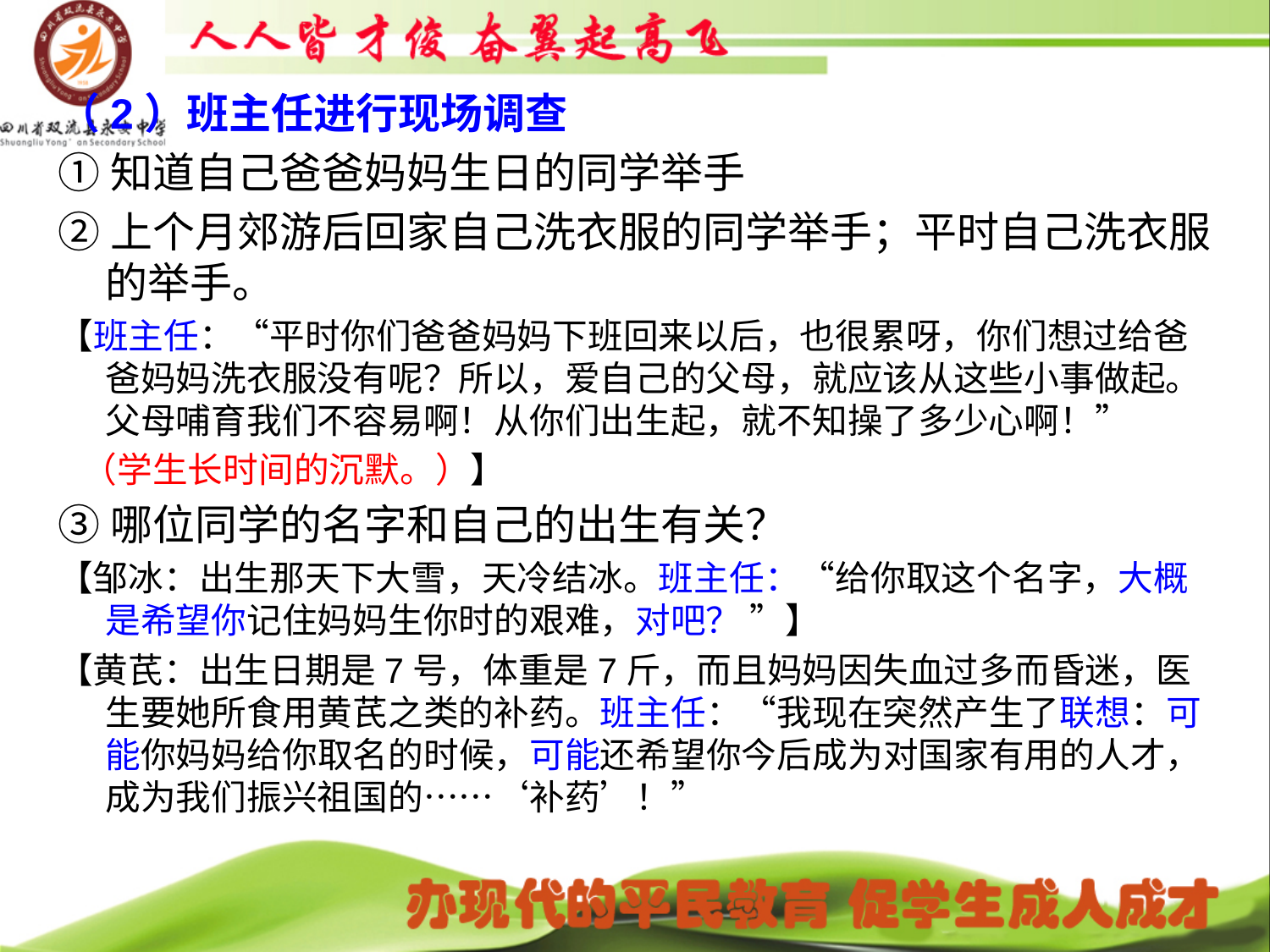

# （2）班主任进行现场调查
①知道自己爸爸妈妈生日的同学举手
②上个月郊游后回家自己洗衣服的同学举手；平时自己洗衣服的举手。
【班主任：“平时你们爸爸妈妈下班回来以后，也很累呀，你们想过给爸爸妈妈洗衣服没有呢？所以，爱自己的父母，就应该从这些小事做起。父母哺育我们不容易啊！从你们出生起，就不知操了多少心啊！”
  （学生长时间的沉默。）】
③哪位同学的名字和自己的出生有关？
【邹冰：出生那天下大雪，天冷结冰。班主任：“给你取这个名字，大概是希望你记住妈妈生你时的艰难，对吧？ ”】
【黄芪：出生日期是7号，体重是7斤，而且妈妈因失血过多而昏迷，医生要她所食用黄芪之类的补药。班主任：“我现在突然产生了联想：可能你妈妈给你取名的时候，可能还希望你今后成为对国家有用的人才，成为我们振兴祖国的……‘补药’！”